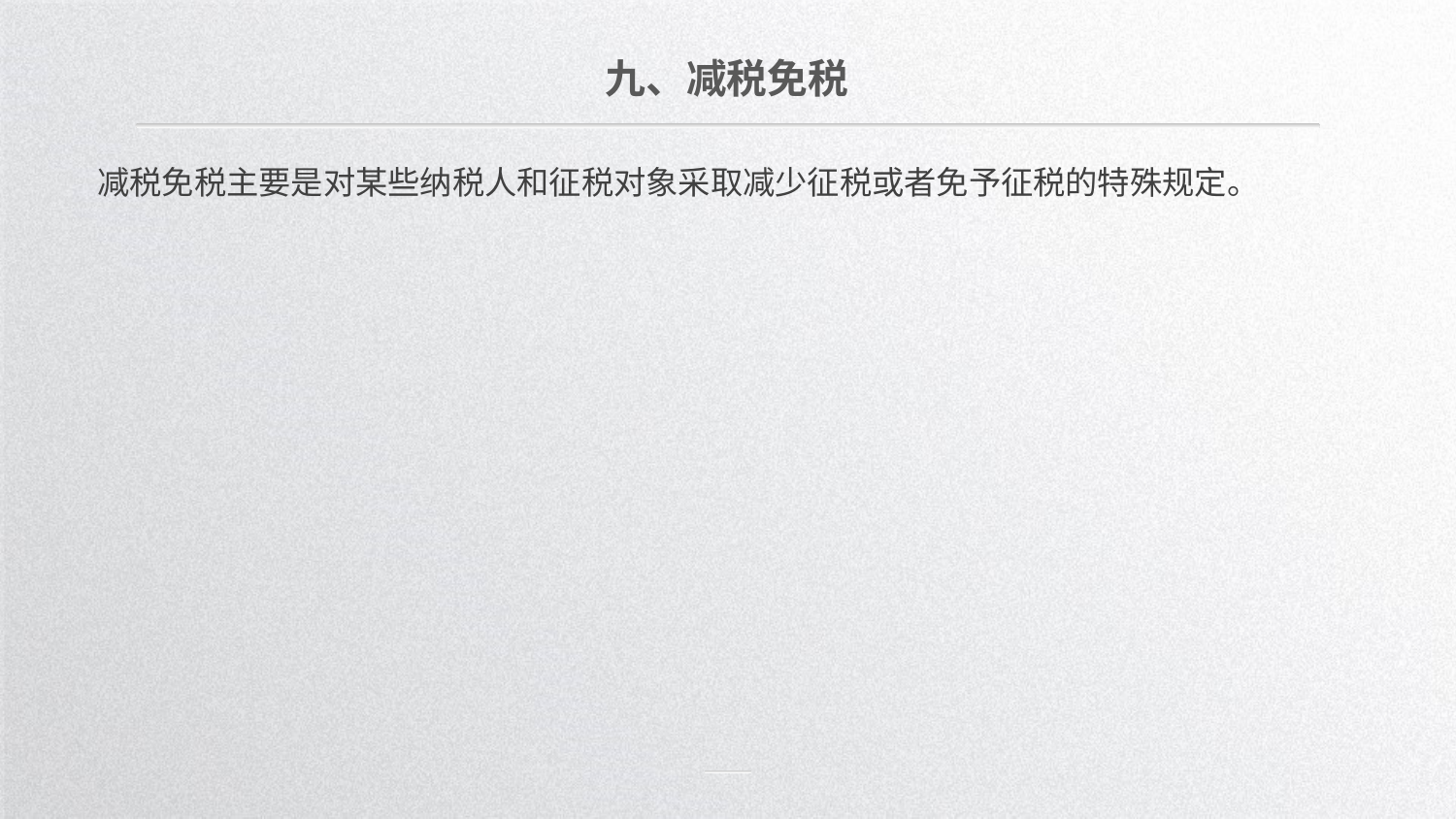

九、减税免税
减税免税主要是对某些纳税人和征税对象采取减少征税或者免予征税的特殊规定。